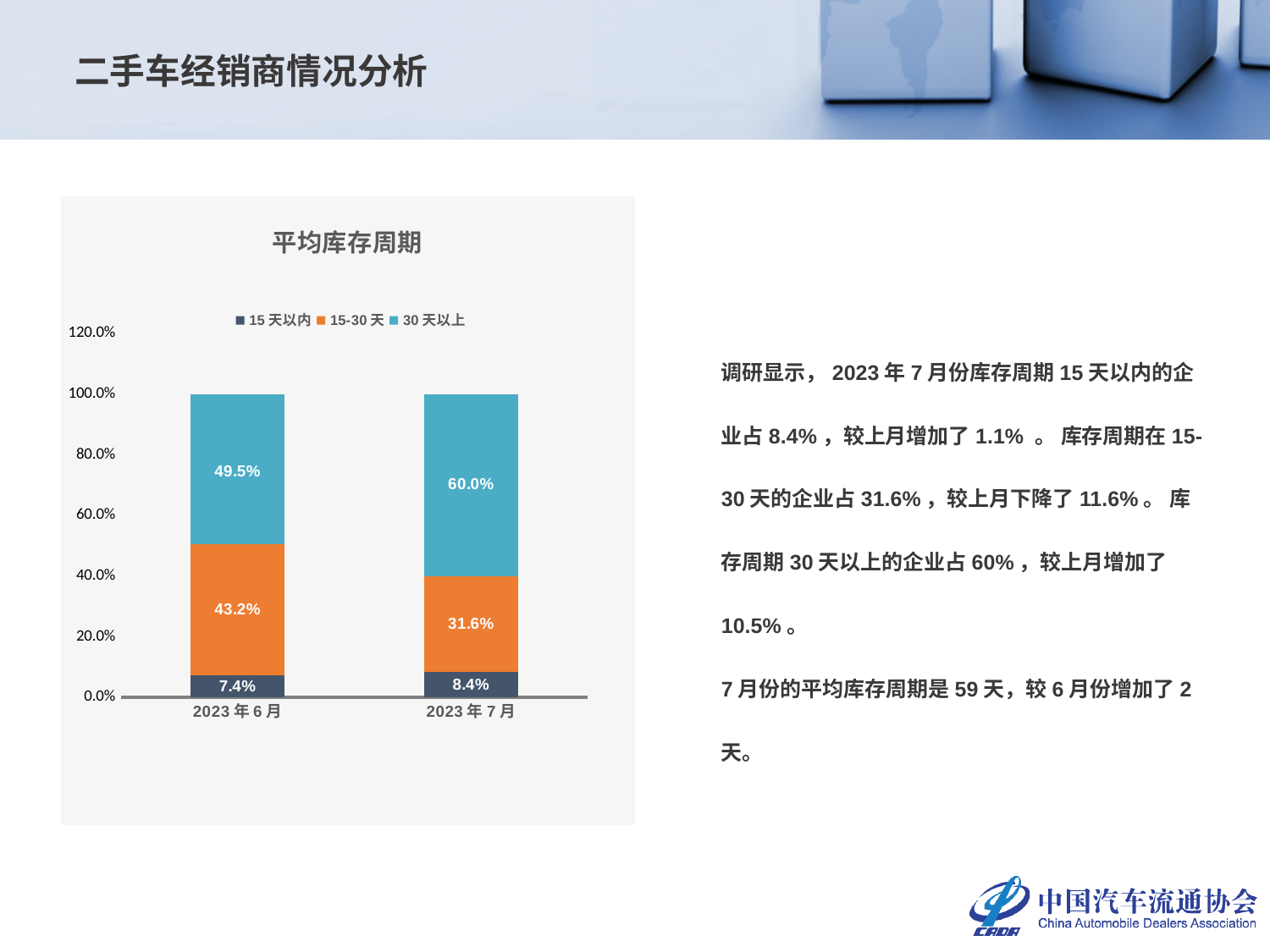

二手车经销商情况分析

### Chart: 平均库存周期

| Category | 15天以内 | 15-30天 | 30天以上 |
|---|---|---|---|
| 2023年6月 | 0.07368421052631578 | 0.43157894736842106 | 0.49473684210526314 |
| 2023年7月 | 0.08421052631578947 | 0.3157894736842105 | 0.6000000000000001 |
调研显示，2023年7月份库存周期15天以内的企业占8.4%，较上月增加了1.1% 。 库存周期在15-30天的企业占31.6%，较上月下降了11.6%。 库存周期30天以上的企业占60%，较上月增加了10.5%。
7月份的平均库存周期是59天，较6月份增加了2天。